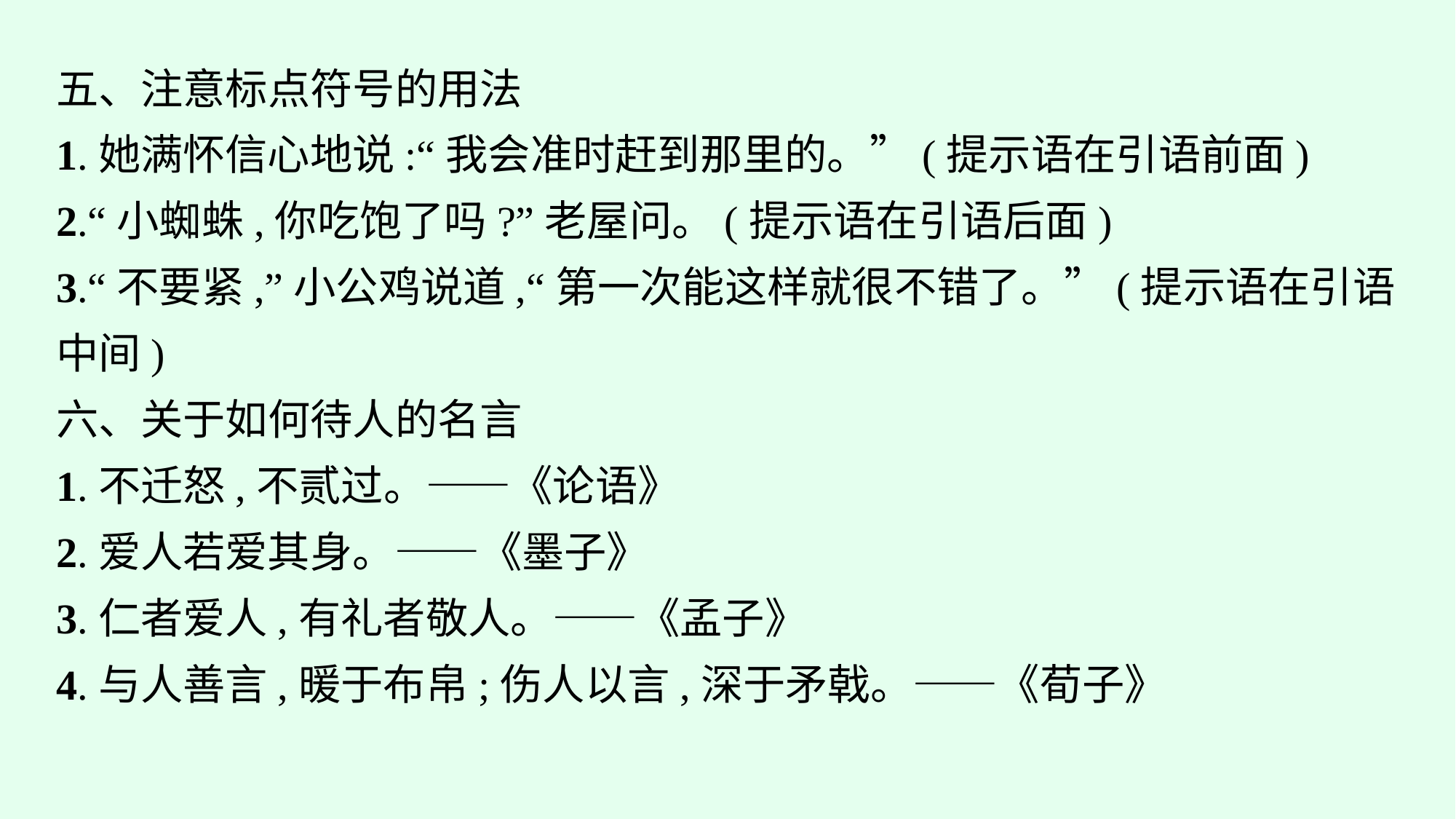

五、注意标点符号的用法
1.她满怀信心地说:“我会准时赶到那里的。”(提示语在引语前面)
2.“小蜘蛛,你吃饱了吗?”老屋问。(提示语在引语后面)
3.“不要紧,”小公鸡说道,“第一次能这样就很不错了。”(提示语在引语中间)
六、关于如何待人的名言
1.不迁怒,不贰过。——《论语》
2.爱人若爱其身。——《墨子》
3.仁者爱人,有礼者敬人。——《孟子》
4.与人善言,暖于布帛;伤人以言,深于矛戟。——《荀子》